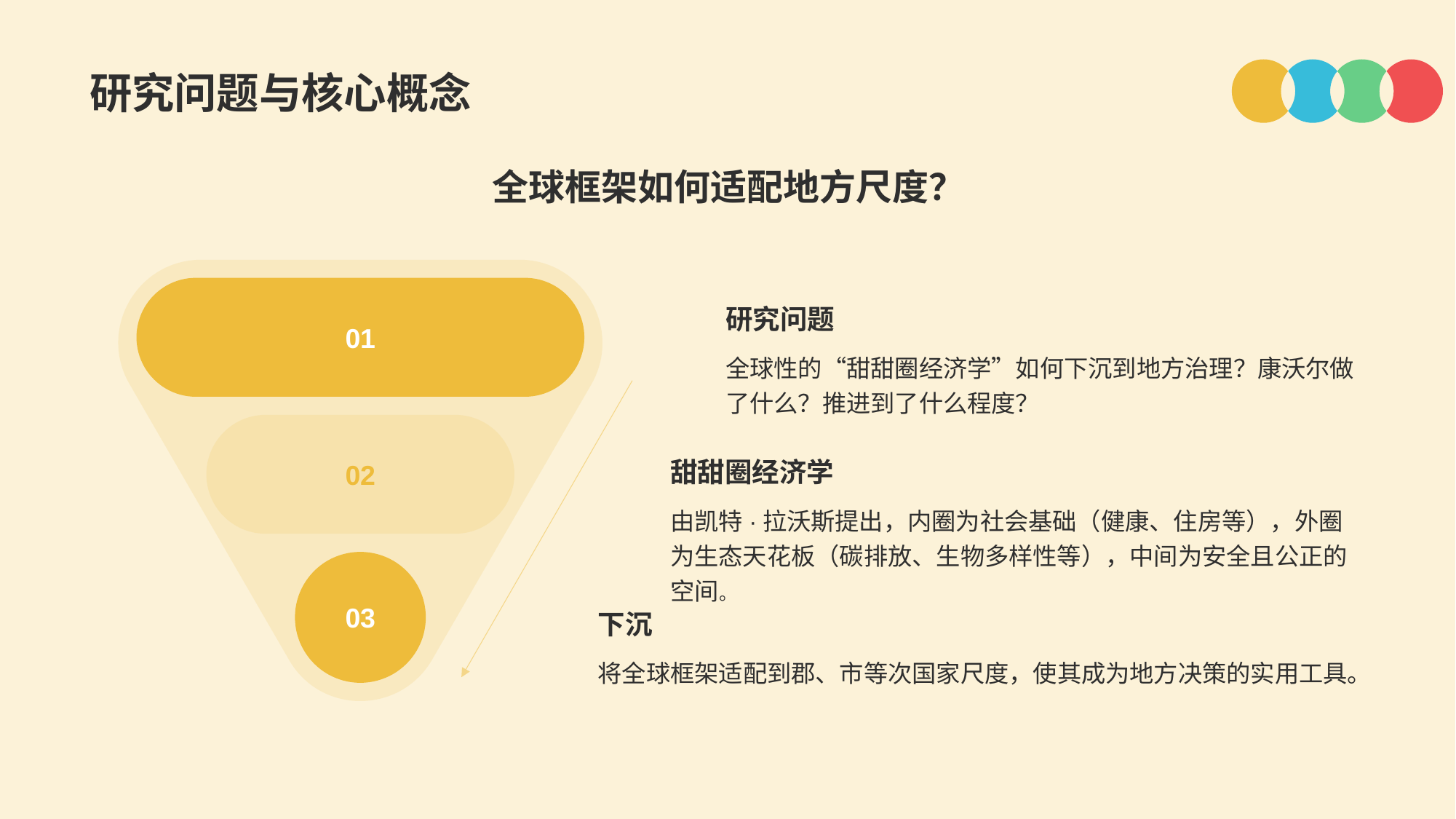

研究问题与核心概念
全球框架如何适配地方尺度？

01
研究问题
全球性的“甜甜圈经济学”如何下沉到地方治理？康沃尔做了什么？推进到了什么程度？

02
甜甜圈经济学
由凯特·拉沃斯提出，内圈为社会基础（健康、住房等），外圈为生态天花板（碳排放、生物多样性等），中间为安全且公正的空间。
03
下沉
将全球框架适配到郡、市等次国家尺度，使其成为地方决策的实用工具。